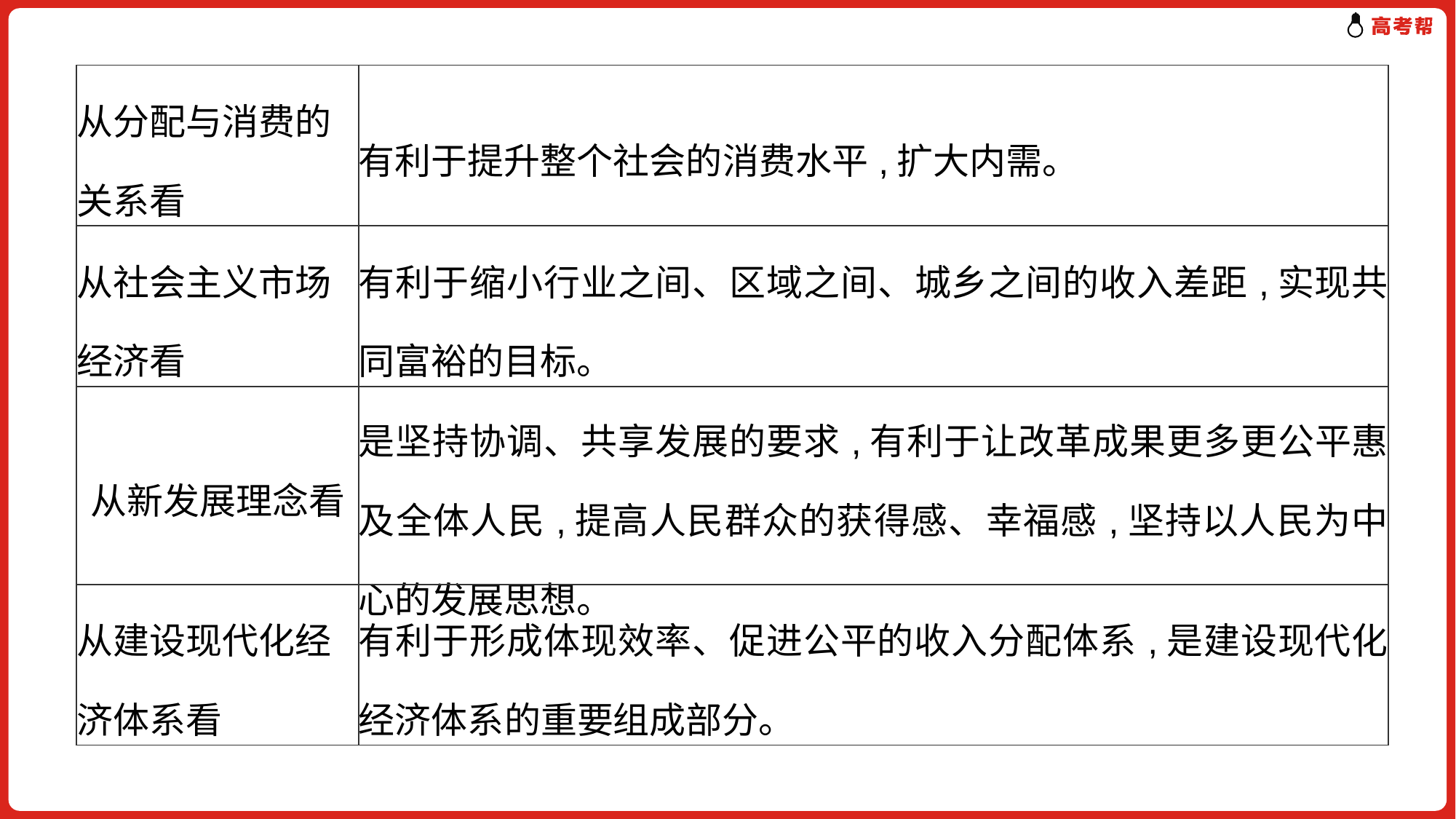

| 从分配与消费的关系看 | 有利于提升整个社会的消费水平,扩大内需。 |
| --- | --- |
| 从社会主义市场经济看 | 有利于缩小行业之间、区域之间、城乡之间的收入差距,实现共同富裕的目标。 |
| 从新发展理念看 | 是坚持协调、共享发展的要求,有利于让改革成果更多更公平惠及全体人民,提高人民群众的获得感、幸福感,坚持以人民为中心的发展思想。 |
| 从建设现代化经济体系看 | 有利于形成体现效率、促进公平的收入分配体系,是建设现代化经济体系的重要组成部分。 |